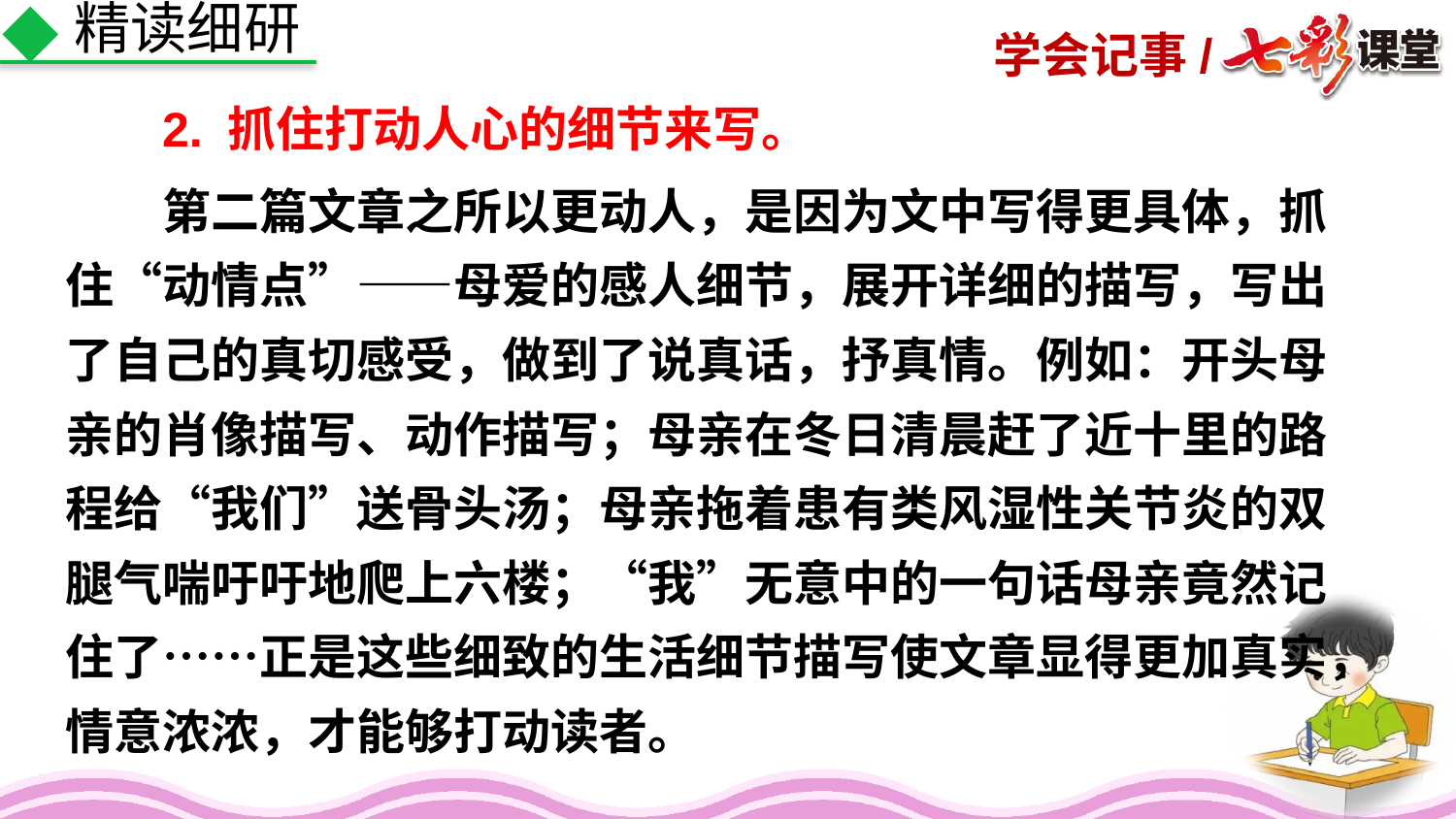

精读细研

2. 抓住打动人心的细节来写。
　　第二篇文章之所以更动人，是因为文中写得更具体，抓住“动情点”——母爱的感人细节，展开详细的描写，写出了自己的真切感受，做到了说真话，抒真情。例如：开头母亲的肖像描写、动作描写；母亲在冬日清晨赶了近十里的路程给“我们”送骨头汤；母亲拖着患有类风湿性关节炎的双腿气喘吁吁地爬上六楼；“我”无意中的一句话母亲竟然记住了……正是这些细致的生活细节描写使文章显得更加真实，情意浓浓，才能够打动读者。